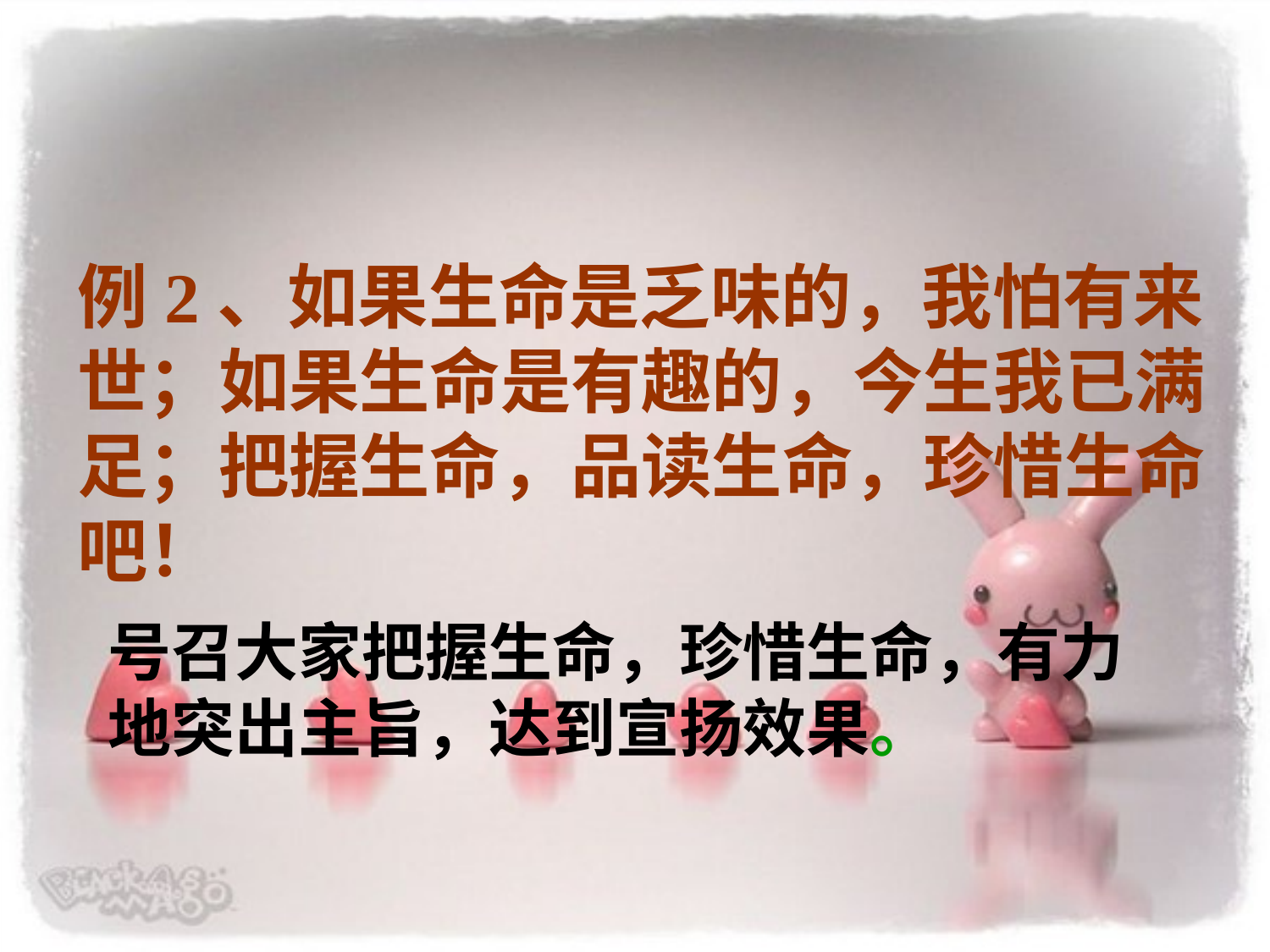

例2、如果生命是乏味的，我怕有来世；如果生命是有趣的，今生我已满足；把握生命，品读生命，珍惜生命吧！
号召大家把握生命，珍惜生命，有力地突出主旨，达到宣扬效果。